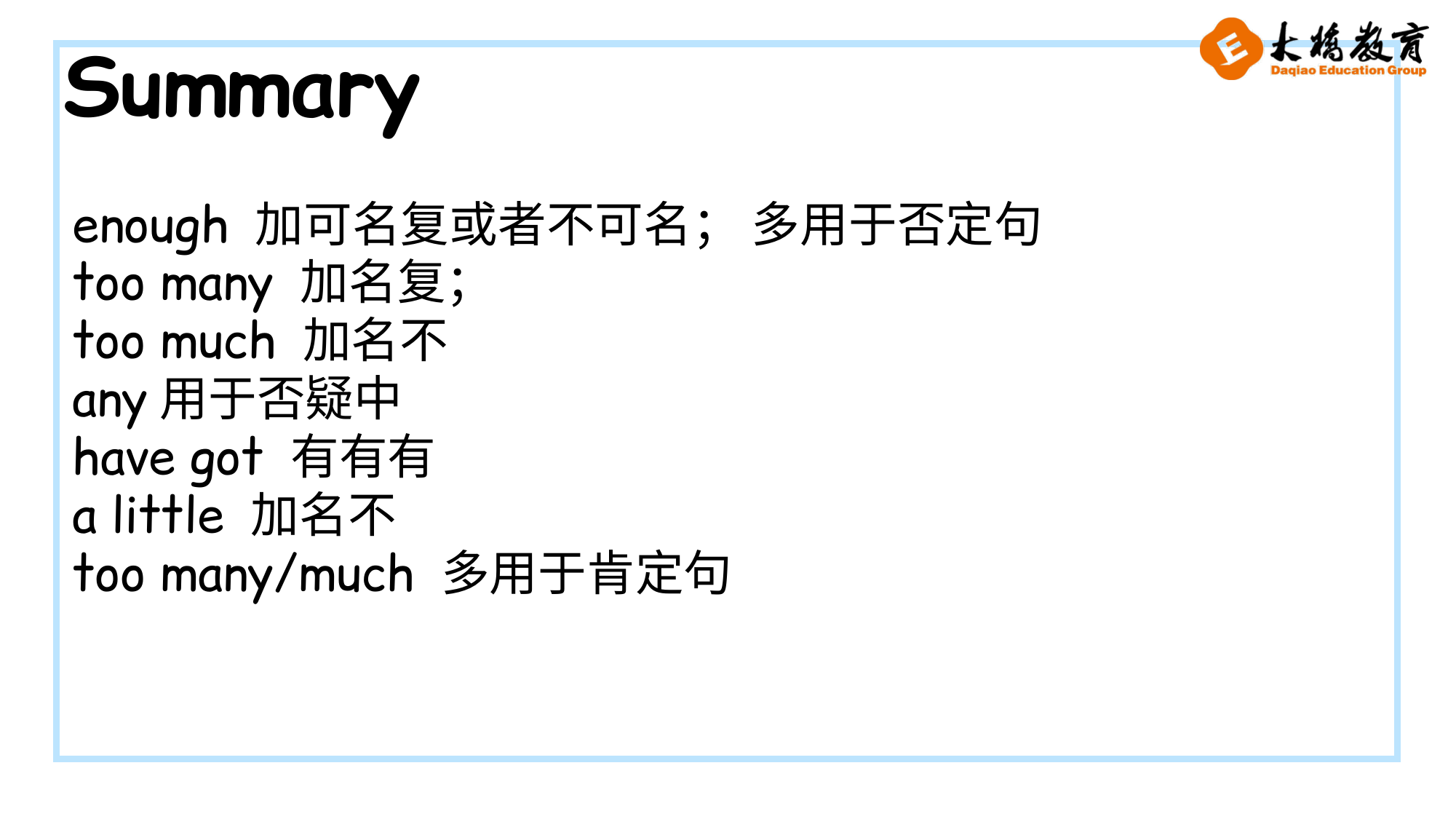

Summary
enough 加可名复或者不可名； 多用于否定句
too many 加名复；
too much 加名不
any用于否疑中
have got 有有有
a little 加名不
too many/much 多用于肯定句